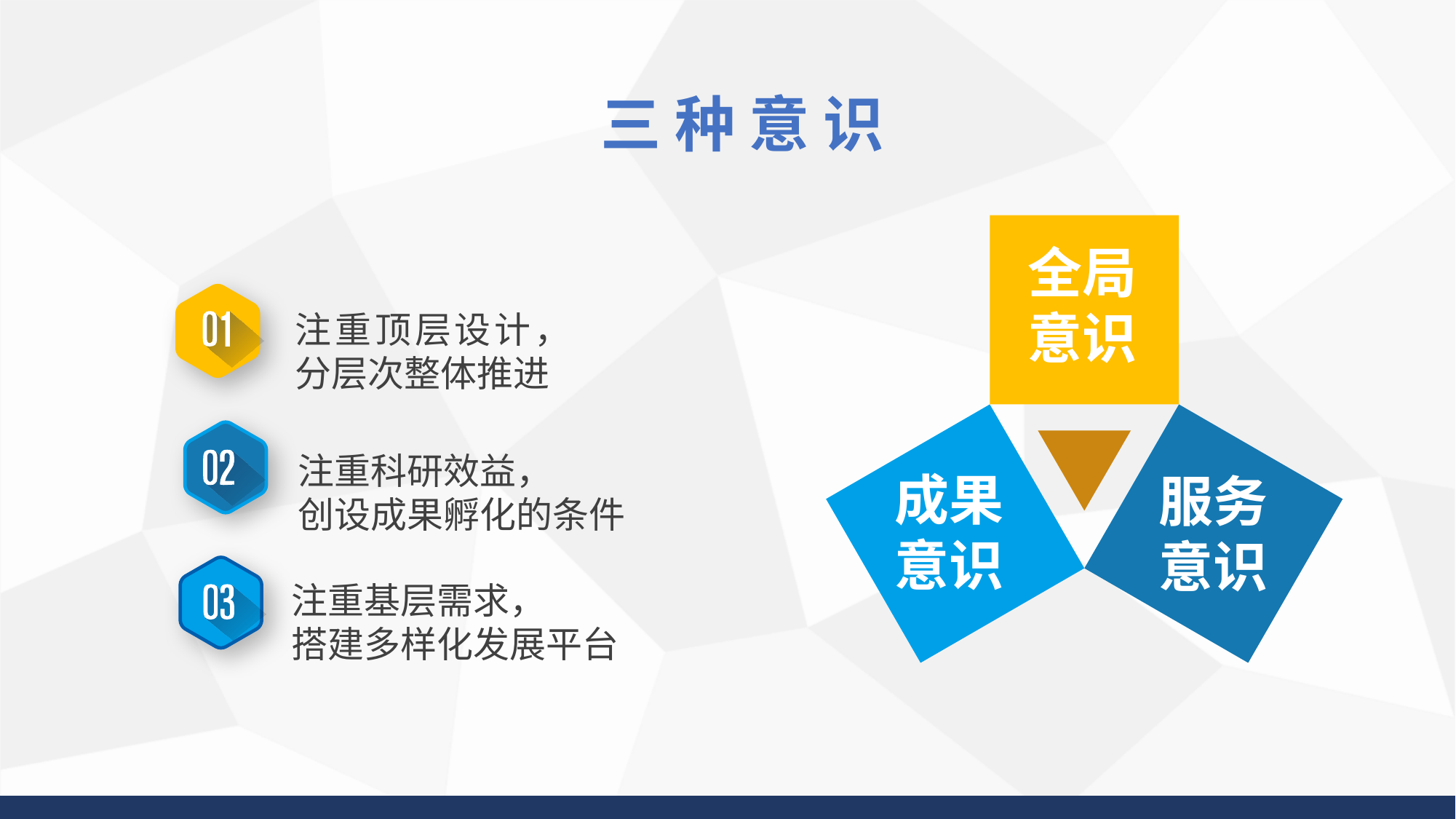

三 种 意 识

全局意识

注重顶层设计，分层次整体推进

成果意识

服务意识
注重科研效益，
创设成果孵化的条件

注重基层需求，
搭建多样化发展平台